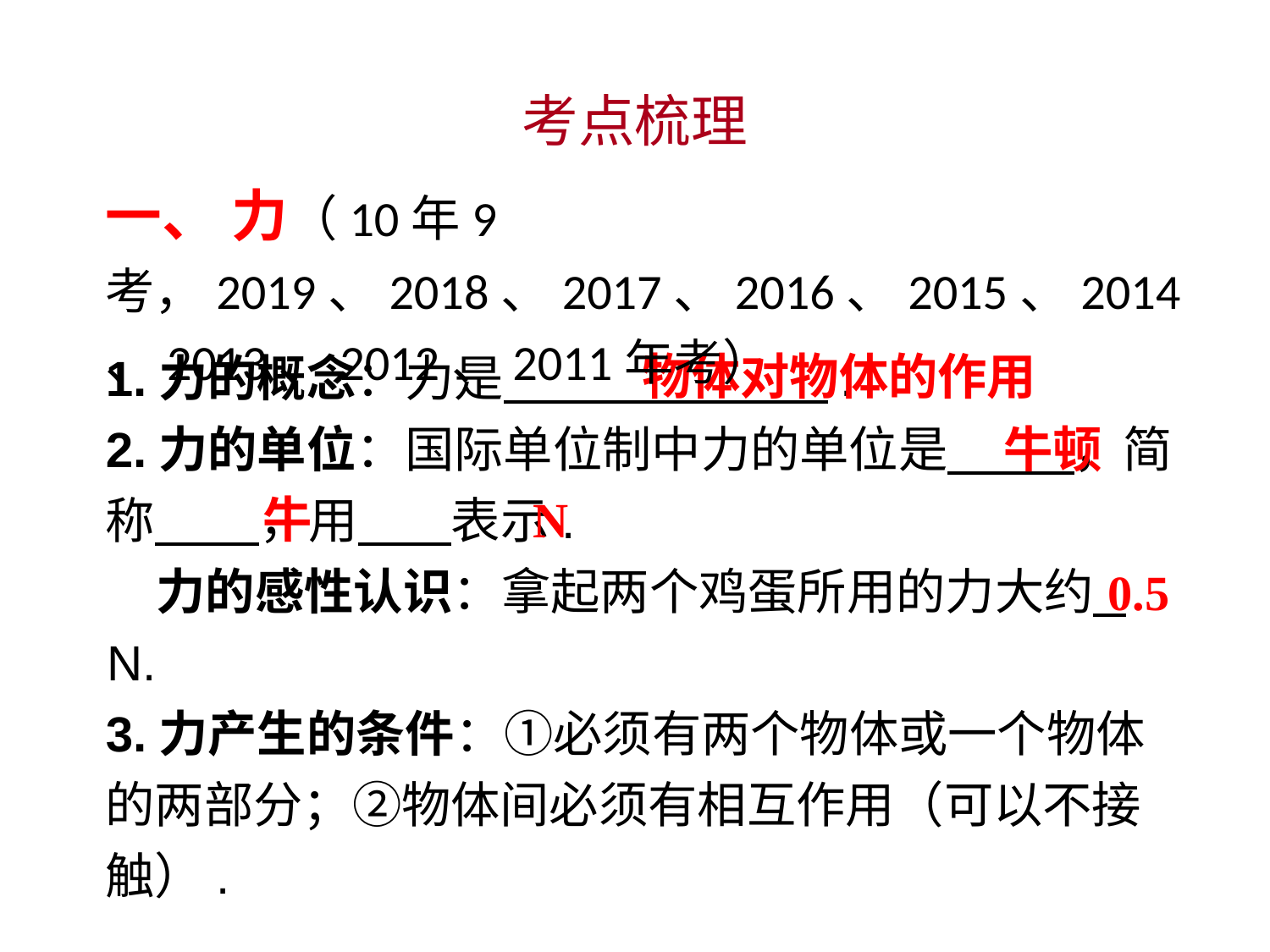

考点梳理
一、 力（10年9考，2019、2018、2017、2016、2015、2014、2013、2012、2011年考）
1.力的概念：力是　                         .
2.力的单位：国际单位制中力的单位是　       ，简称　     ，用　    表示.
力的感性认识：拿起两个鸡蛋所用的力大约   .
N.
3.力产生的条件：①必须有两个物体或一个物体的两部分；②物体间必须有相互作用（可以不接触）.
 物体对物体的作用
牛顿
牛
N
0.5